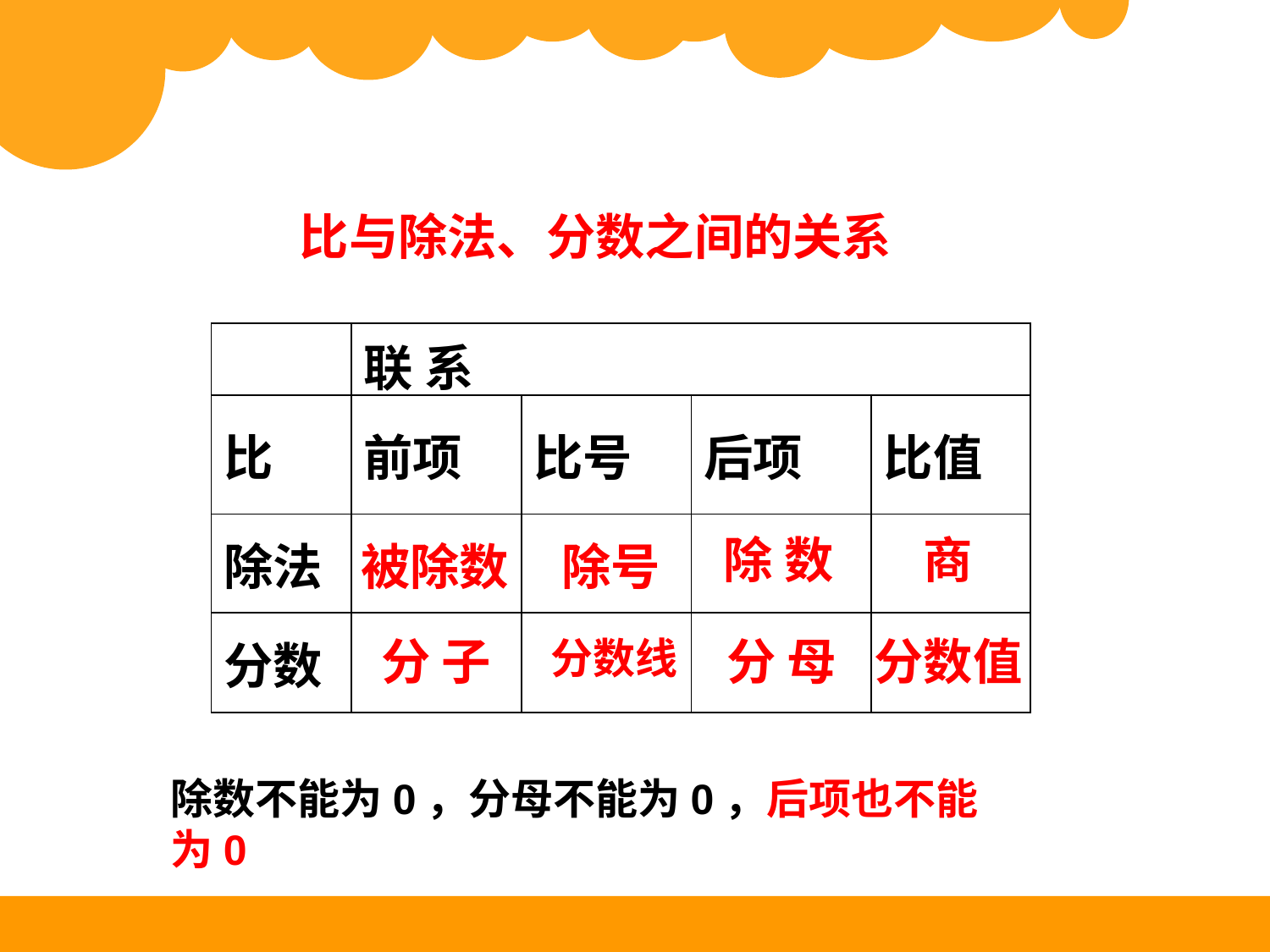

比与除法、分数之间的关系
|  | 联 系 |  |  |  |
| --- | --- | --- | --- | --- |
| 比 | 前项 | 比号 | 后项 | 比值 |
| 除法 |  |  |  |  |
| 分数 |  |  |  |  |
除 数
商
被除数
除号
分数值
分 子
分 母
分数线
除数不能为0，分母不能为0，后项也不能为0